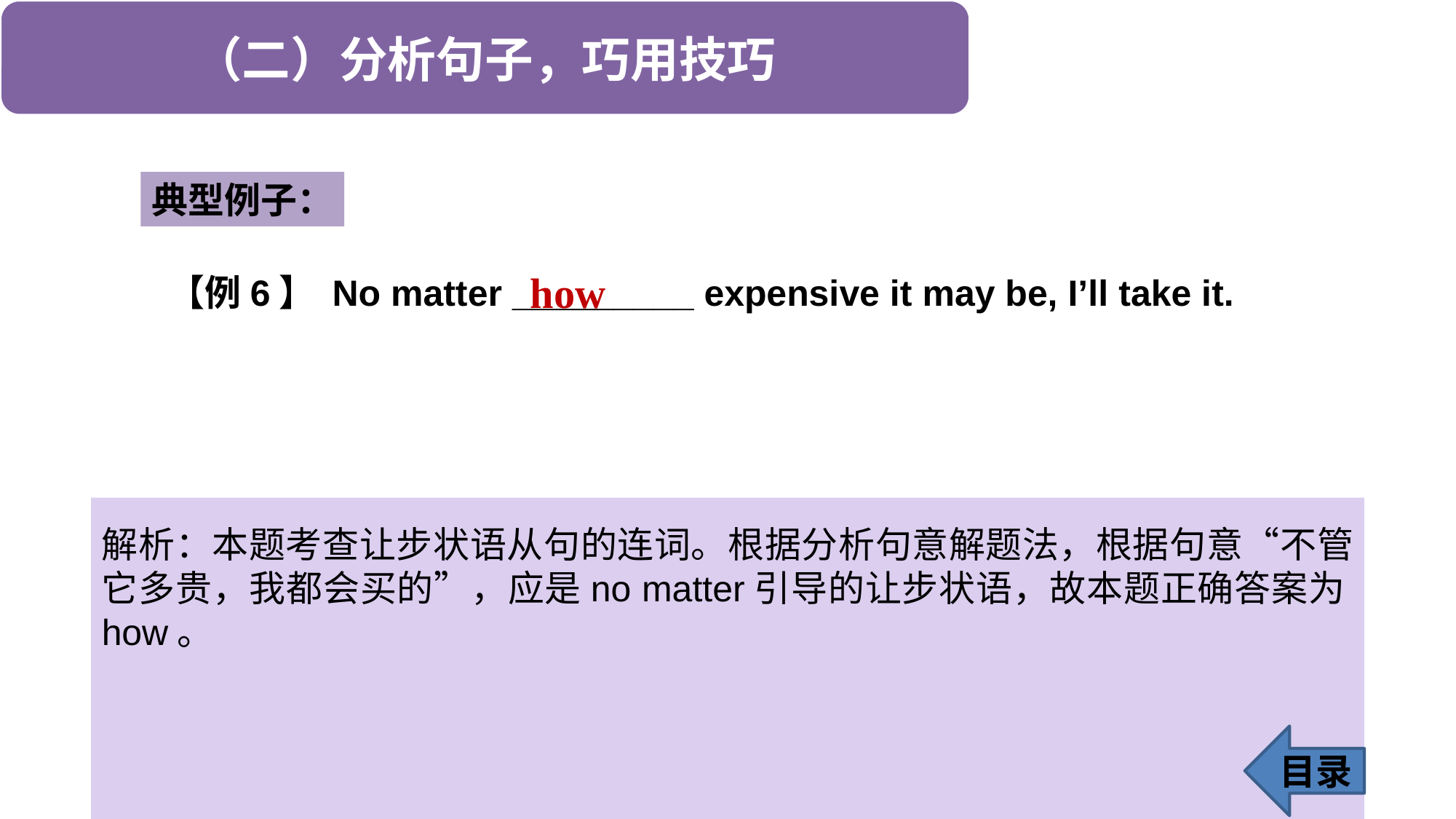

（二）分析句子，巧用技巧
典型例子：
how
【例6】 No matter _________ expensive it may be, I’ll take it.

解析：本题考查让步状语从句的连词。根据分析句意解题法，根据句意“不管它多贵，我都会买的”，应是no matter引导的让步状语，故本题正确答案为how。
目录
61